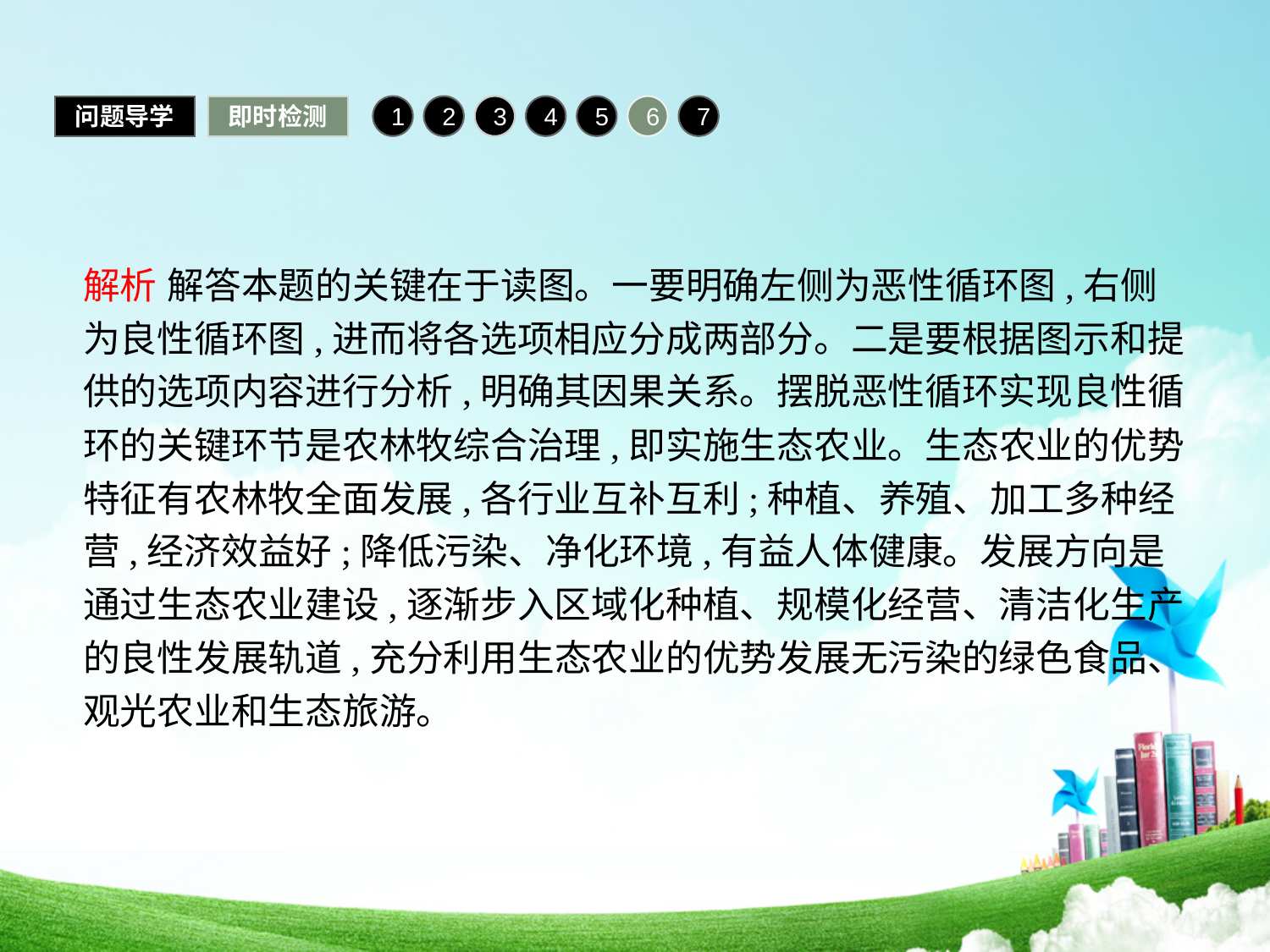

问题导学
即时检测
1
2
3
4
5
6
7
解析 解答本题的关键在于读图。一要明确左侧为恶性循环图,右侧为良性循环图,进而将各选项相应分成两部分。二是要根据图示和提供的选项内容进行分析,明确其因果关系。摆脱恶性循环实现良性循环的关键环节是农林牧综合治理,即实施生态农业。生态农业的优势特征有农林牧全面发展,各行业互补互利;种植、养殖、加工多种经营,经济效益好;降低污染、净化环境,有益人体健康。发展方向是通过生态农业建设,逐渐步入区域化种植、规模化经营、清洁化生产的良性发展轨道,充分利用生态农业的优势发展无污染的绿色食品、观光农业和生态旅游。